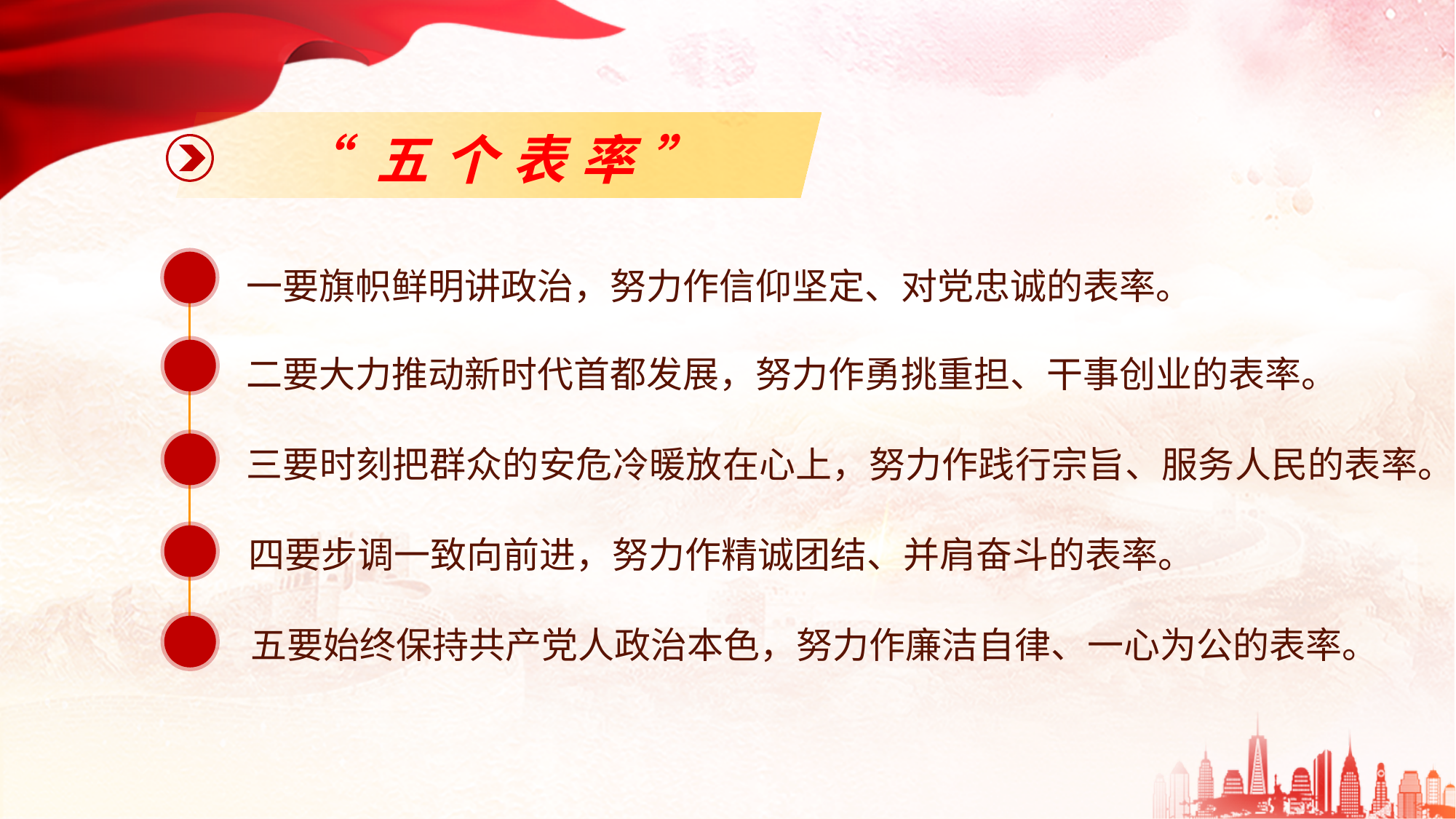

“五个表率”

一要旗帜鲜明讲政治，努力作信仰坚定、对党忠诚的表率。

二要大力推动新时代首都发展，努力作勇挑重担、干事创业的表率。

三要时刻把群众的安危冷暖放在心上，努力作践行宗旨、服务人民的表率。

四要步调一致向前进，努力作精诚团结、并肩奋斗的表率。

五要始终保持共产党人政治本色，努力作廉洁自律、一心为公的表率。